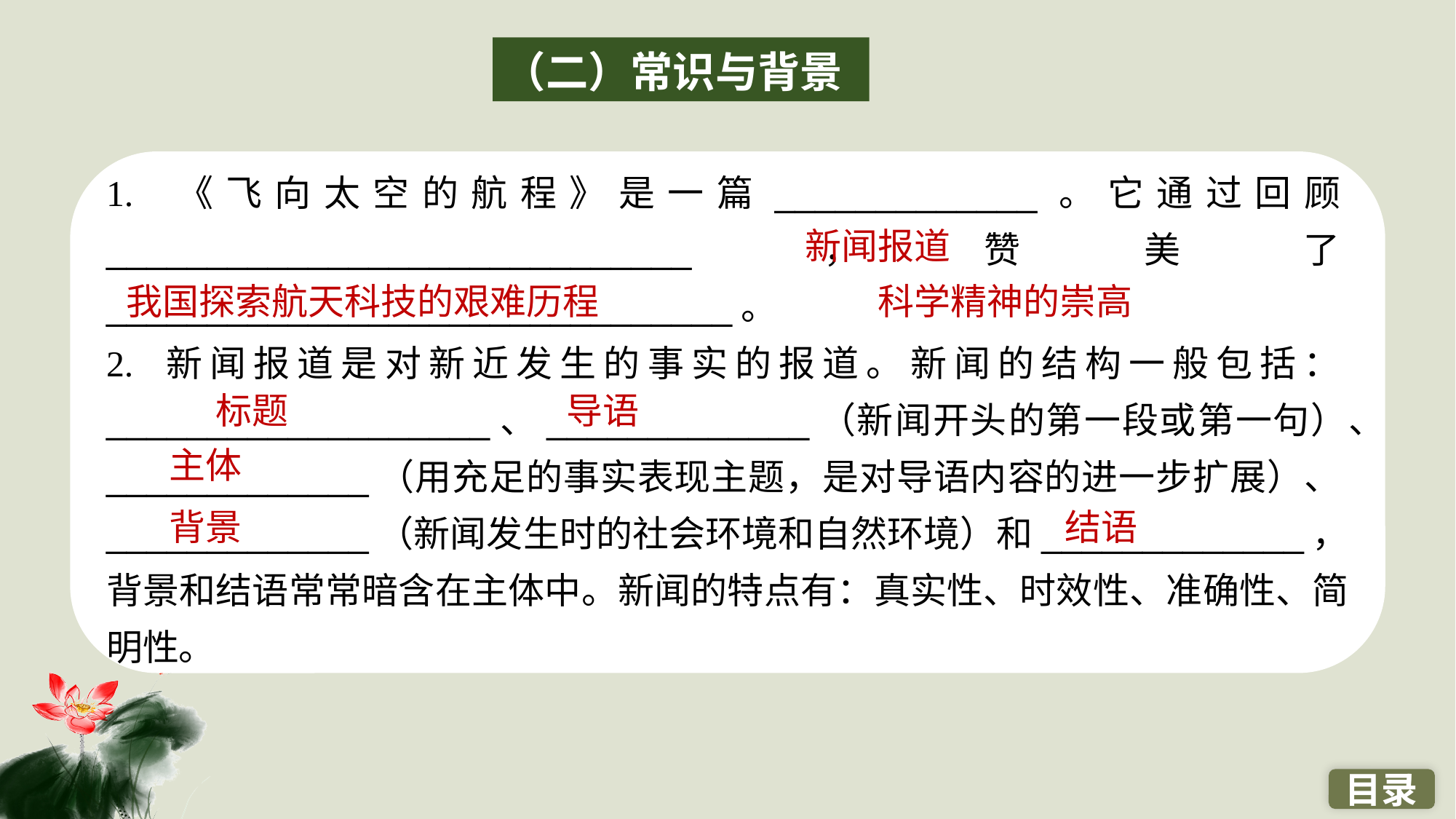

（二）常识与背景
1. 《飞向太空的航程》是一篇_____________。它通过回顾_____________________________，赞美了_______________________________。
2. 新闻报道是对新近发生的事实的报道。新闻的结构一般包括：___________________、_____________（新闻开头的第一段或第一句）、_____________（用充足的事实表现主题，是对导语内容的进一步扩展）、_____________（新闻发生时的社会环境和自然环境）和_____________，背景和结语常常暗含在主体中。新闻的特点有：真实性、时效性、准确性、简明性。
新闻报道
我国探索航天科技的艰难历程
　　科学精神的崇高
标题
导语
主体
背景
结语